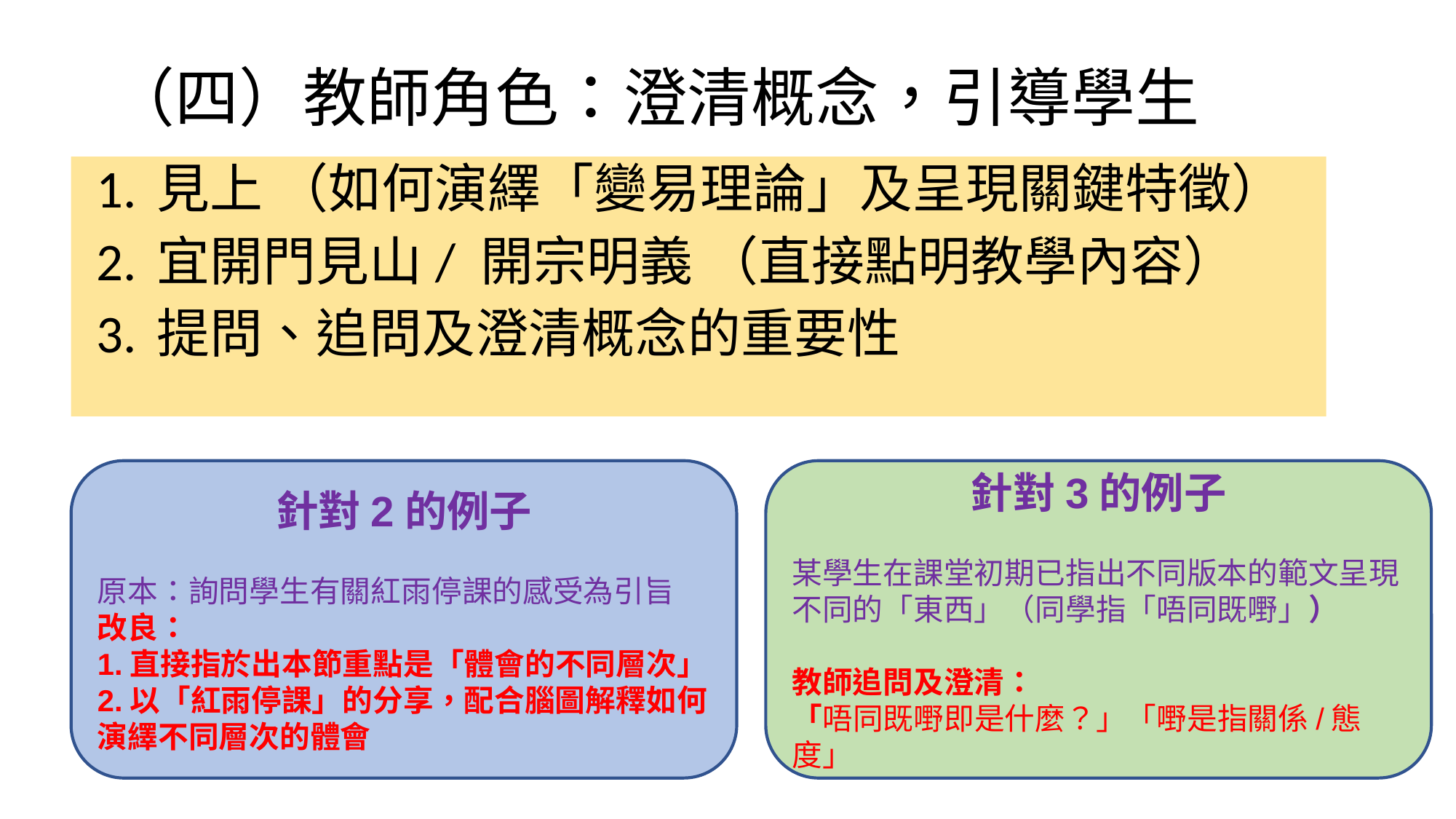

# （四）教師角色：澄清概念，引導學生
見上 （如何演繹「變易理論」及呈現關鍵特徵）
宜開門見山/ 開宗明義 （直接點明教學內容）
提問、追問及澄清概念的重要性

針對2的例子

原本：詢問學生有關紅雨停課的感受為引旨
改良：
1.直接指於出本節重點是「體會的不同層次」
2.以「紅雨停課」的分享，配合腦圖解釋如何演繹不同層次的體會
針對3的例子

某學生在課堂初期已指出不同版本的範文呈現不同的「東西」（同學指「唔同既嘢」）

教師追問及澄清：
「唔同既嘢即是什麼？」「嘢是指關係/態度」